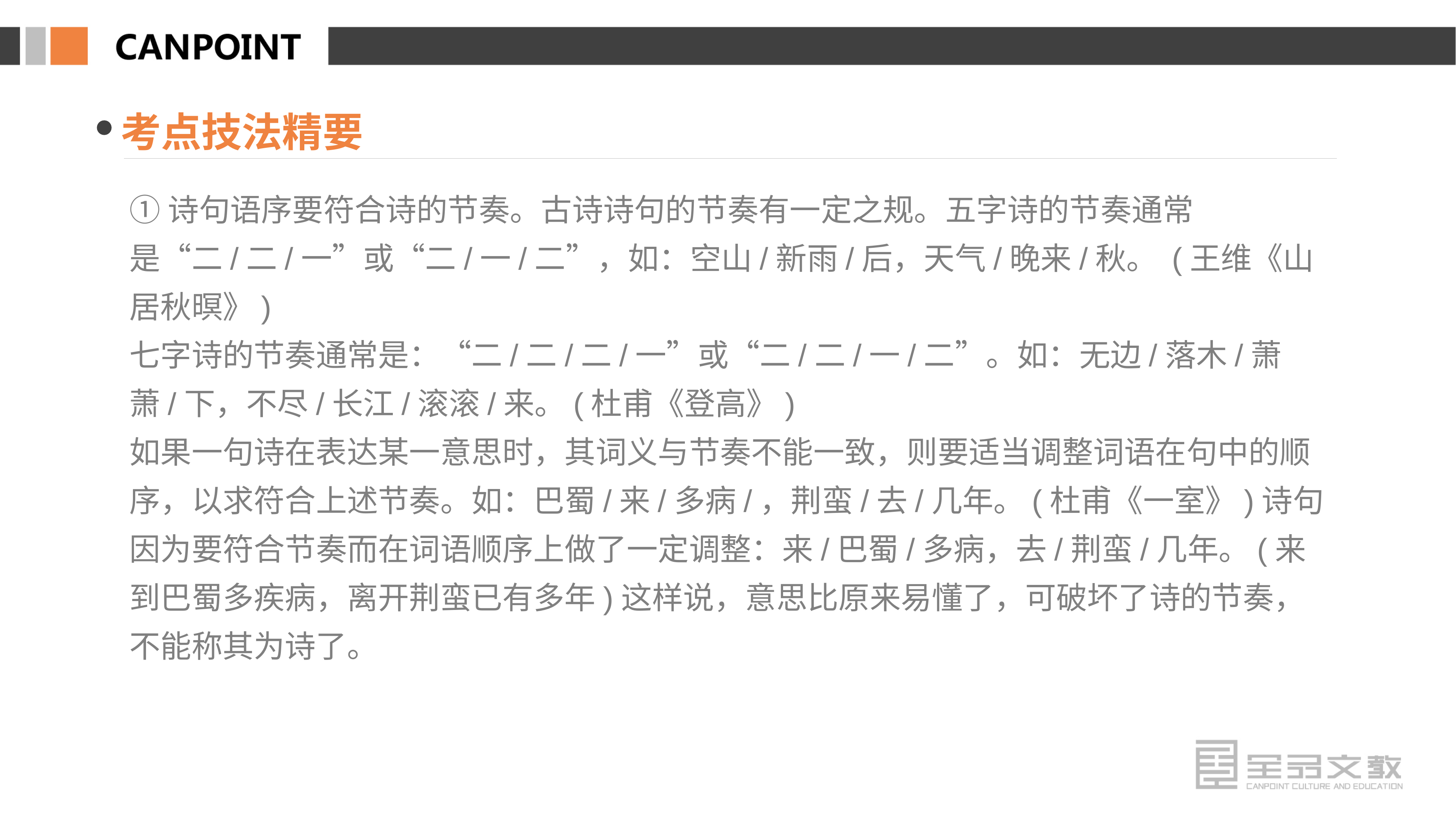

考点技法精要

①诗句语序要符合诗的节奏。古诗诗句的节奏有一定之规。五字诗的节奏通常是“二/二/一”或“二/一/二”，如：空山/新雨/后，天气/晚来/秋。 (王维《山居秋暝》)
七字诗的节奏通常是：“二/二/二/一”或“二/二/一/二”。如：无边/落木/萧萧/下，不尽/长江/滚滚/来。(杜甫《登高》)
如果一句诗在表达某一意思时，其词义与节奏不能一致，则要适当调整词语在句中的顺序，以求符合上述节奏。如：巴蜀/来/多病/，荆蛮/去/几年。(杜甫《一室》)诗句因为要符合节奏而在词语顺序上做了一定调整：来/巴蜀/多病，去/荆蛮/几年。(来到巴蜀多疾病，离开荆蛮已有多年)这样说，意思比原来易懂了，可破坏了诗的节奏，不能称其为诗了。